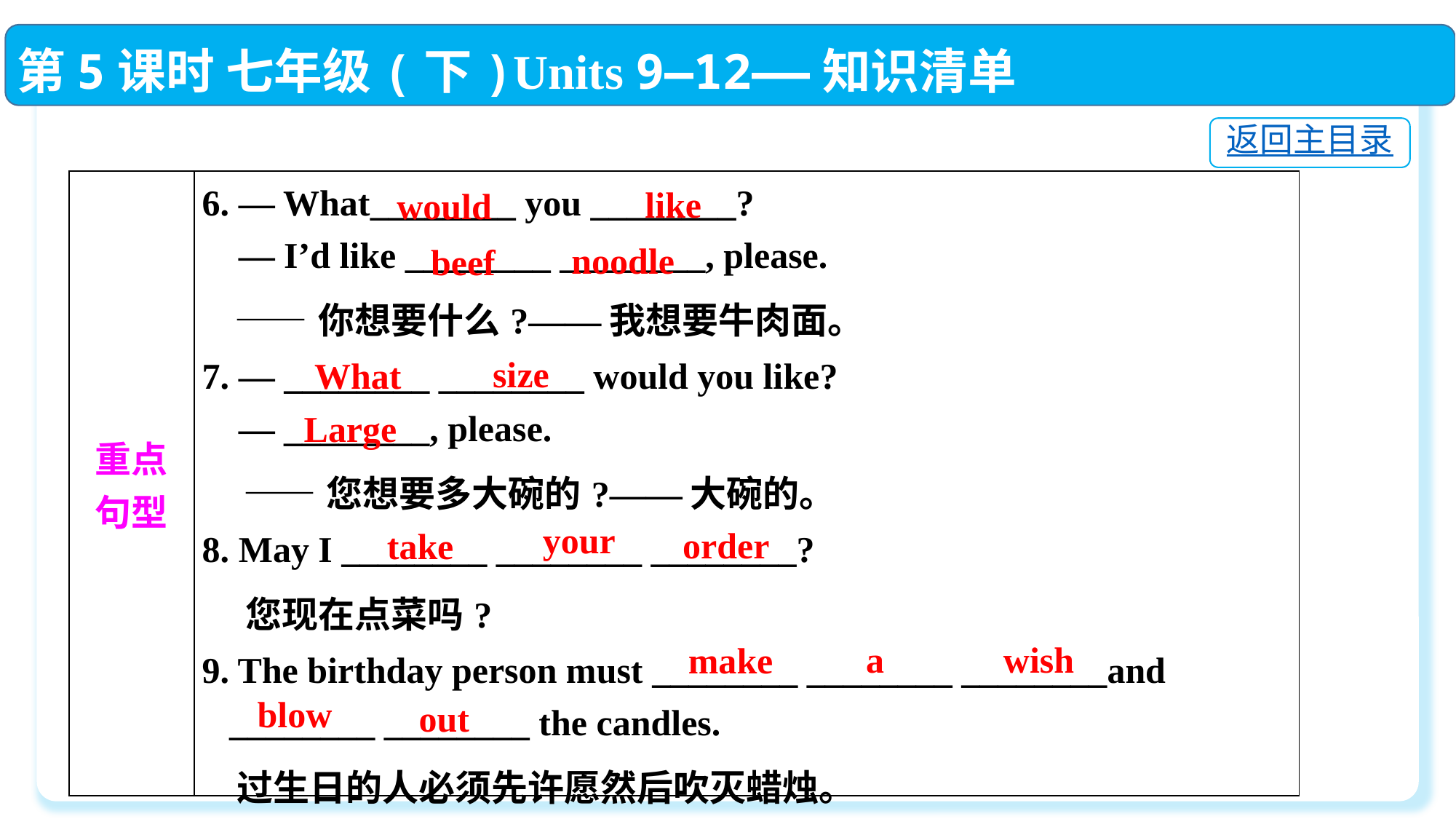

第5课时 七年级(下)Units 9—12——知识清单

返回主目录
| 重点 句型 | 6. — What\_\_\_\_\_\_\_\_ you \_\_\_\_\_\_\_\_?  — I’d like \_\_\_\_\_\_\_\_ \_\_\_\_\_\_\_\_, please.  ——你想要什么?——我想要牛肉面。 7. — \_\_\_\_\_\_\_\_ \_\_\_\_\_\_\_\_ would you like?  — \_\_\_\_\_\_\_\_, please.  ——您想要多大碗的?——大碗的。 8. May I \_\_\_\_\_\_\_\_ \_\_\_\_\_\_\_\_ \_\_\_\_\_\_\_\_?  您现在点菜吗? 9. The birthday person must \_\_\_\_\_\_\_\_ \_\_\_\_\_\_\_\_ \_\_\_\_\_\_\_\_and \_\_\_\_\_\_\_\_ \_\_\_\_\_\_\_\_ the candles.  过生日的人必须先许愿然后吹灭蜡烛。 |
| --- | --- |
like
would
noodle
beef
size
What
Large
your
order
take
a
wish
make
blow
out